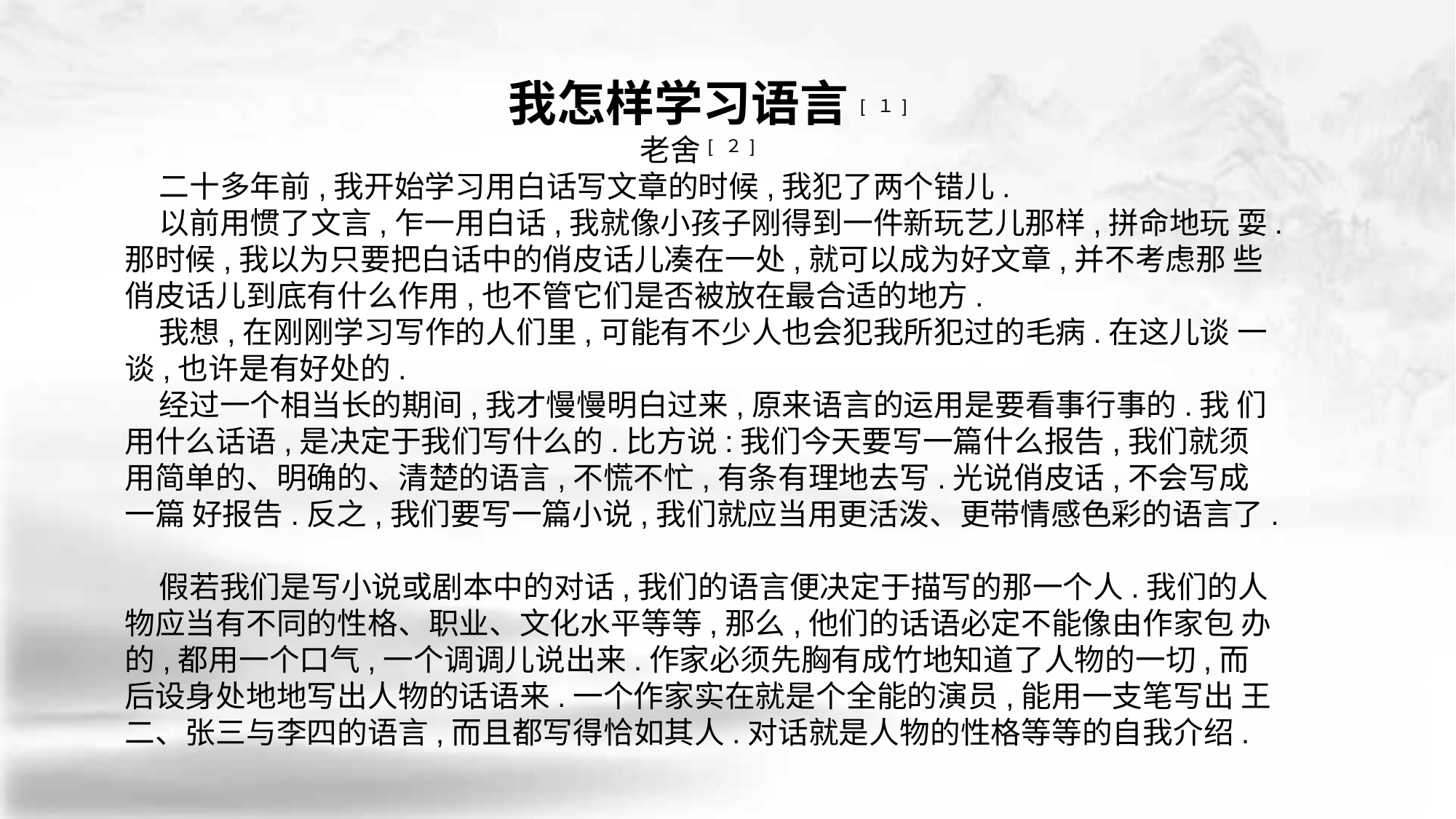

我怎样学习语言[ １]
老舍[ ２]
    二十多年前,我开始学习用白话写文章的时候,我犯了两个错儿.
    以前用惯了文言,乍一用白话,我就像小孩子刚得到一件新玩艺儿那样,拼命地玩 耍.那时候,我以为只要把白话中的俏皮话儿凑在一处,就可以成为好文章,并不考虑那 些俏皮话儿到底有什么作用,也不管它们是否被放在最合适的地方.
    我想,在刚刚学习写作的人们里,可能有不少人也会犯我所犯过的毛病.在这儿谈 一谈,也许是有好处的.
    经过一个相当长的期间,我才慢慢明白过来,原来语言的运用是要看事行事的.我 们用什么话语,是决定于我们写什么的.比方说:我们今天要写一篇什么报告,我们就须 用简单的、明确的、清楚的语言,不慌不忙,有条有理地去写.光说俏皮话,不会写成一篇 好报告.反之,我们要写一篇小说,我们就应当用更活泼、更带情感色彩的语言了.
    假若我们是写小说或剧本中的对话,我们的语言便决定于描写的那一个人.我们的人物应当有不同的性格、职业、文化水平等等,那么,他们的话语必定不能像由作家包 办的,都用一个口气,一个调调儿说出来.作家必须先胸有成竹地知道了人物的一切,而 后设身处地地写出人物的话语来.一个作家实在就是个全能的演员,能用一支笔写出 王二、张三与李四的语言,而且都写得恰如其人.对话就是人物的性格等等的自我介绍.